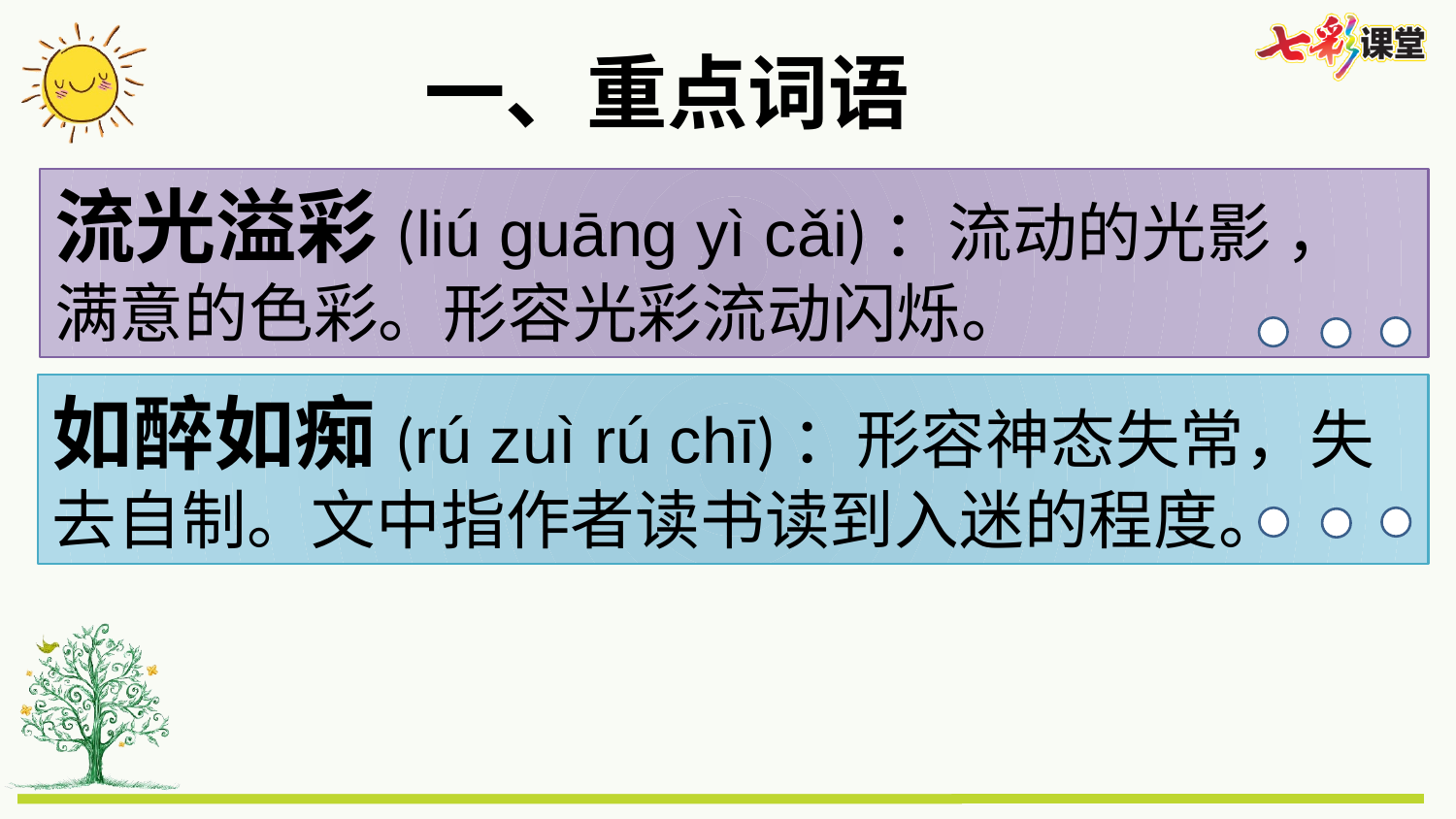

一、重点词语
流光溢彩(liú guāng yì cǎi)：流动的光影 ，满意的色彩。形容光彩流动闪烁。

如醉如痴(rú zuì rú chī)：形容神态失常，失去自制。文中指作者读书读到入迷的程度。